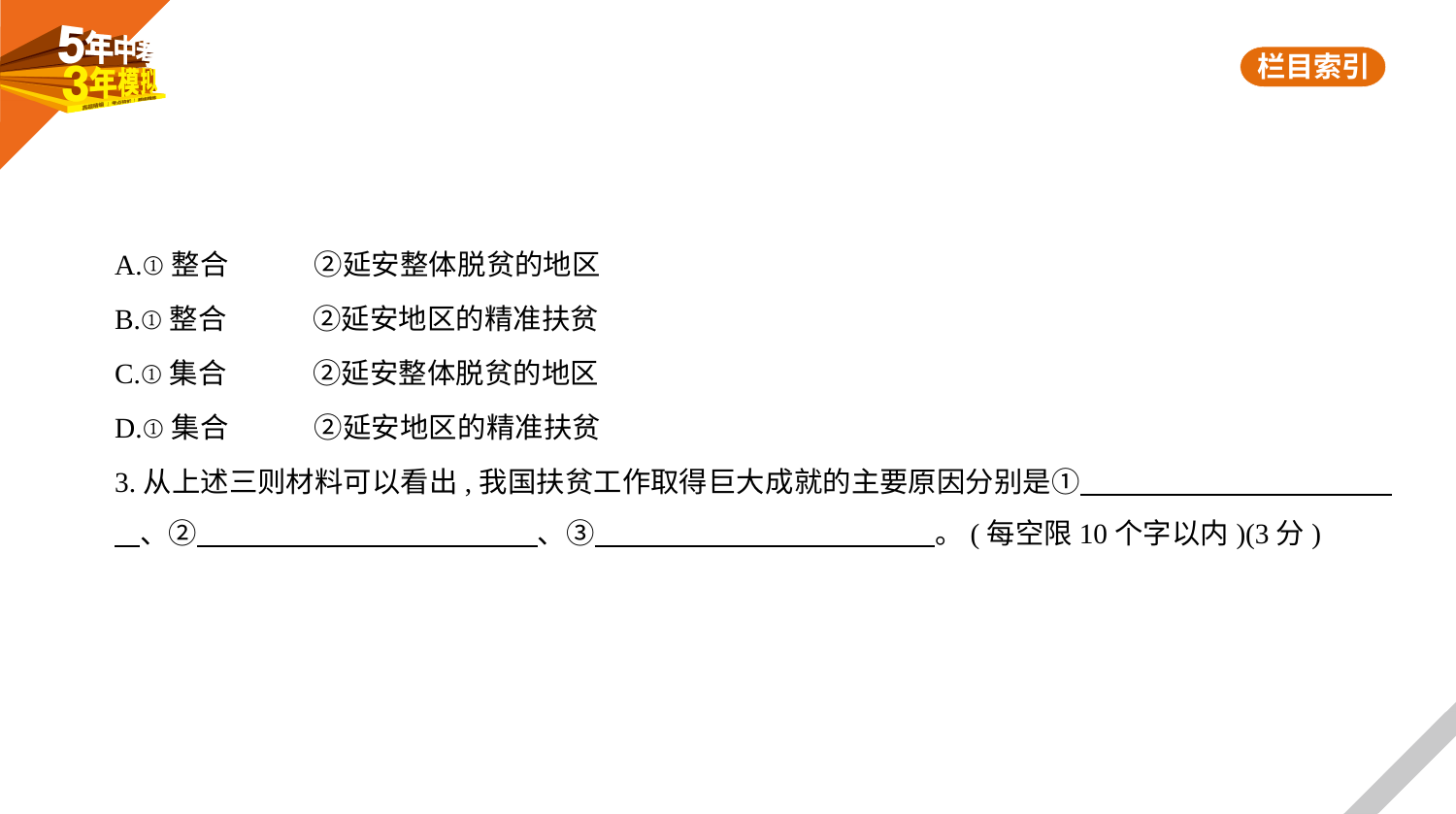

A.①整合　　　②延安整体脱贫的地区
B.①整合　　　②延安地区的精准扶贫
C.①集合　　　②延安整体脱贫的地区
D.①集合　　　②延安地区的精准扶贫
3.从上述三则材料可以看出,我国扶贫工作取得巨大成就的主要原因分别是①　　　　　　　　　　    
    、②　　　　　　　　　　　    、③　　　　　　　　　　　    。(每空限10个字以内)(3分)